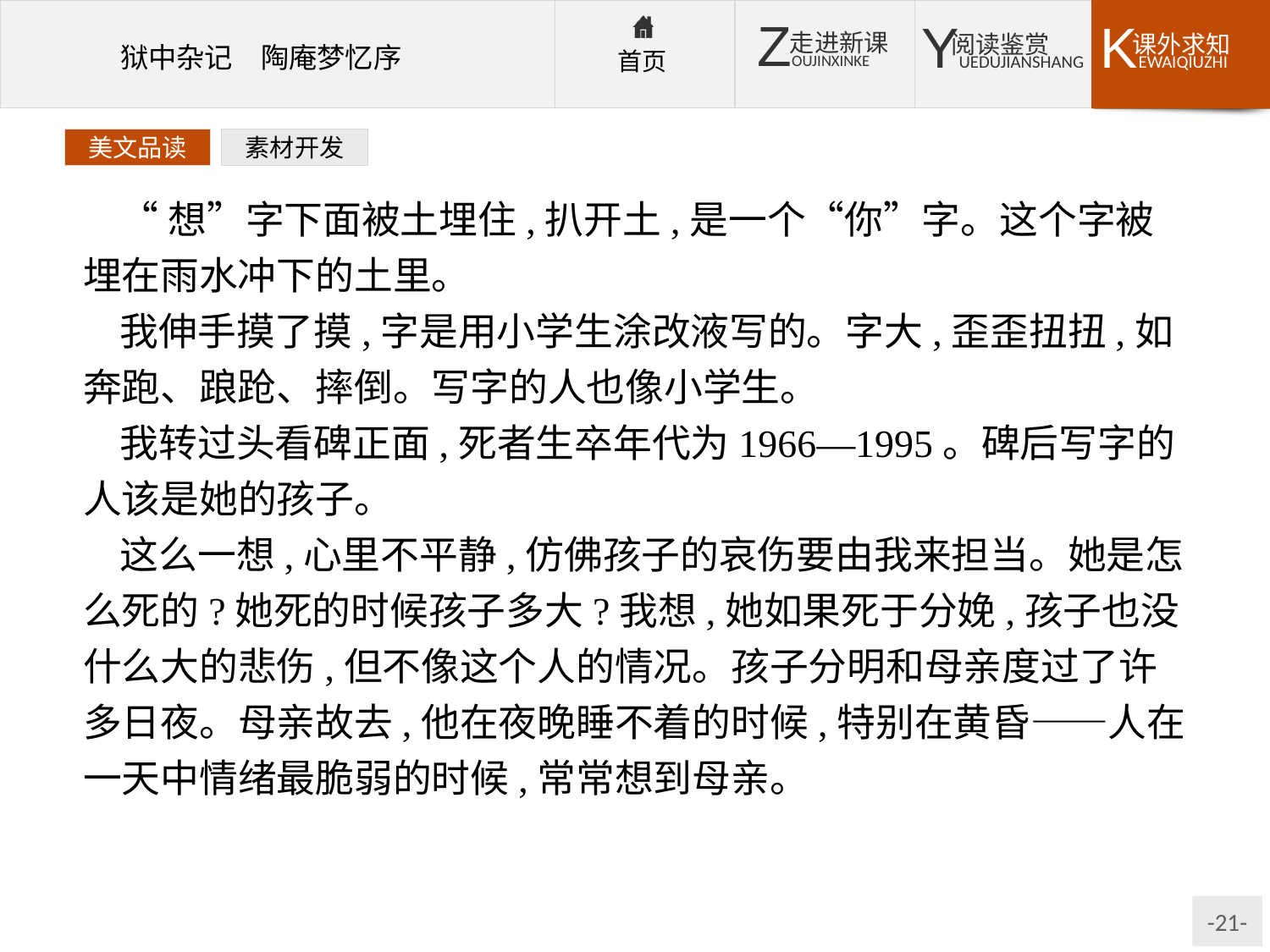

美文品读
素材开发
“想”字下面被土埋住,扒开土,是一个“你”字。这个字被埋在雨水冲下的土里。
我伸手摸了摸,字是用小学生涂改液写的。字大,歪歪扭扭,如奔跑、踉跄、摔倒。写字的人也像小学生。
我转过头看碑正面,死者生卒年代为1966—1995。碑后写字的人该是她的孩子。
这么一想,心里不平静,仿佛孩子的哀伤要由我来担当。她是怎么死的?她死的时候孩子多大?我想,她如果死于分娩,孩子也没什么大的悲伤,但不像这个人的情况。孩子分明和母亲度过了许多日夜。母亲故去,他在夜晚睡不着的时候,特别在黄昏——人在一天中情绪最脆弱的时候,常常想到母亲。